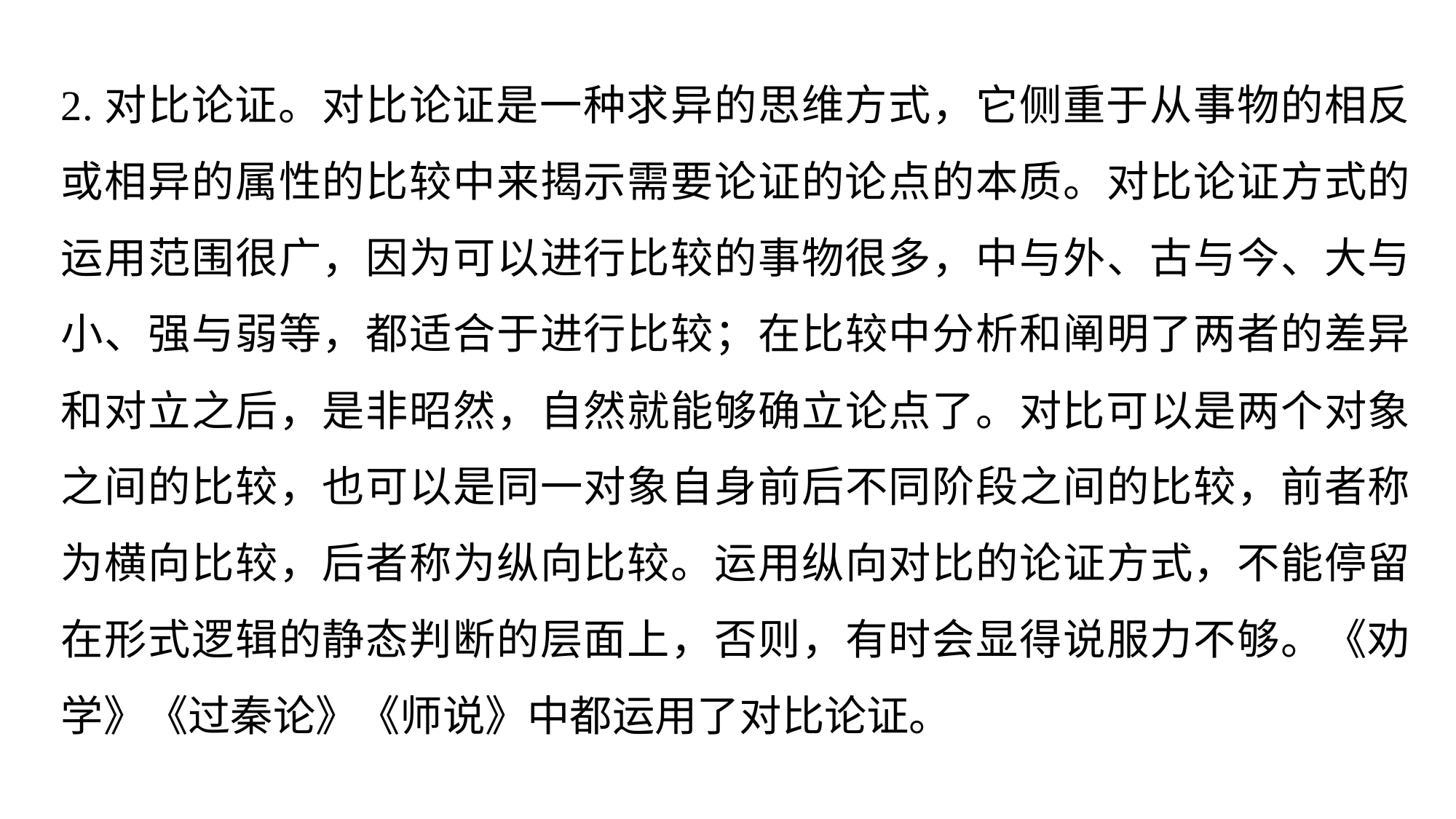

2.对比论证。对比论证是一种求异的思维方式，它侧重于从事物的相反或相异的属性的比较中来揭示需要论证的论点的本质。对比论证方式的运用范围很广，因为可以进行比较的事物很多，中与外、古与今、大与小、强与弱等，都适合于进行比较；在比较中分析和阐明了两者的差异和对立之后，是非昭然，自然就能够确立论点了。对比可以是两个对象之间的比较，也可以是同一对象自身前后不同阶段之间的比较，前者称为横向比较，后者称为纵向比较。运用纵向对比的论证方式，不能停留在形式逻辑的静态判断的层面上，否则，有时会显得说服力不够。《劝学》《过秦论》《师说》中都运用了对比论证。